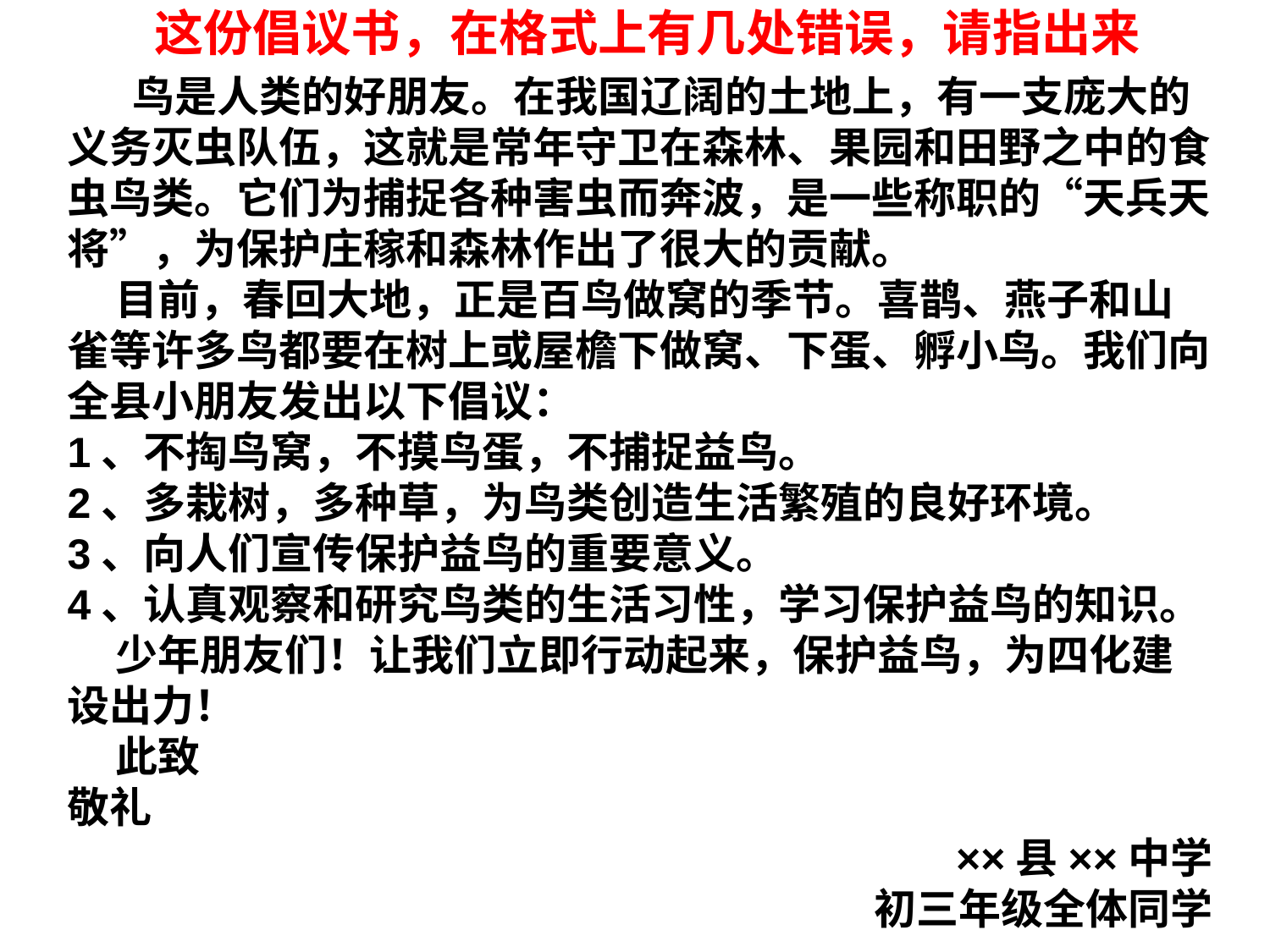

# 这份倡议书，在格式上有几处错误，请指出来
       鸟是人类的好朋友。在我国辽阔的土地上，有一支庞大的义务灭虫队伍，这就是常年守卫在森林、果园和田野之中的食虫鸟类。它们为捕捉各种害虫而奔波，是一些称职的“天兵天将”，为保护庄稼和森林作出了很大的贡献。
    目前，春回大地，正是百鸟做窝的季节。喜鹊、燕子和山雀等许多鸟都要在树上或屋檐下做窝、下蛋、孵小鸟。我们向全县小朋友发出以下倡议：
1、不掏鸟窝，不摸鸟蛋，不捕捉益鸟。
2、多栽树，多种草，为鸟类创造生活繁殖的良好环境。
3、向人们宣传保护益鸟的重要意义。
4、认真观察和研究鸟类的生活习性，学习保护益鸟的知识。
    少年朋友们！让我们立即行动起来，保护益鸟，为四化建设出力！
    此致
敬礼
××县××中学
    初三年级全体同学